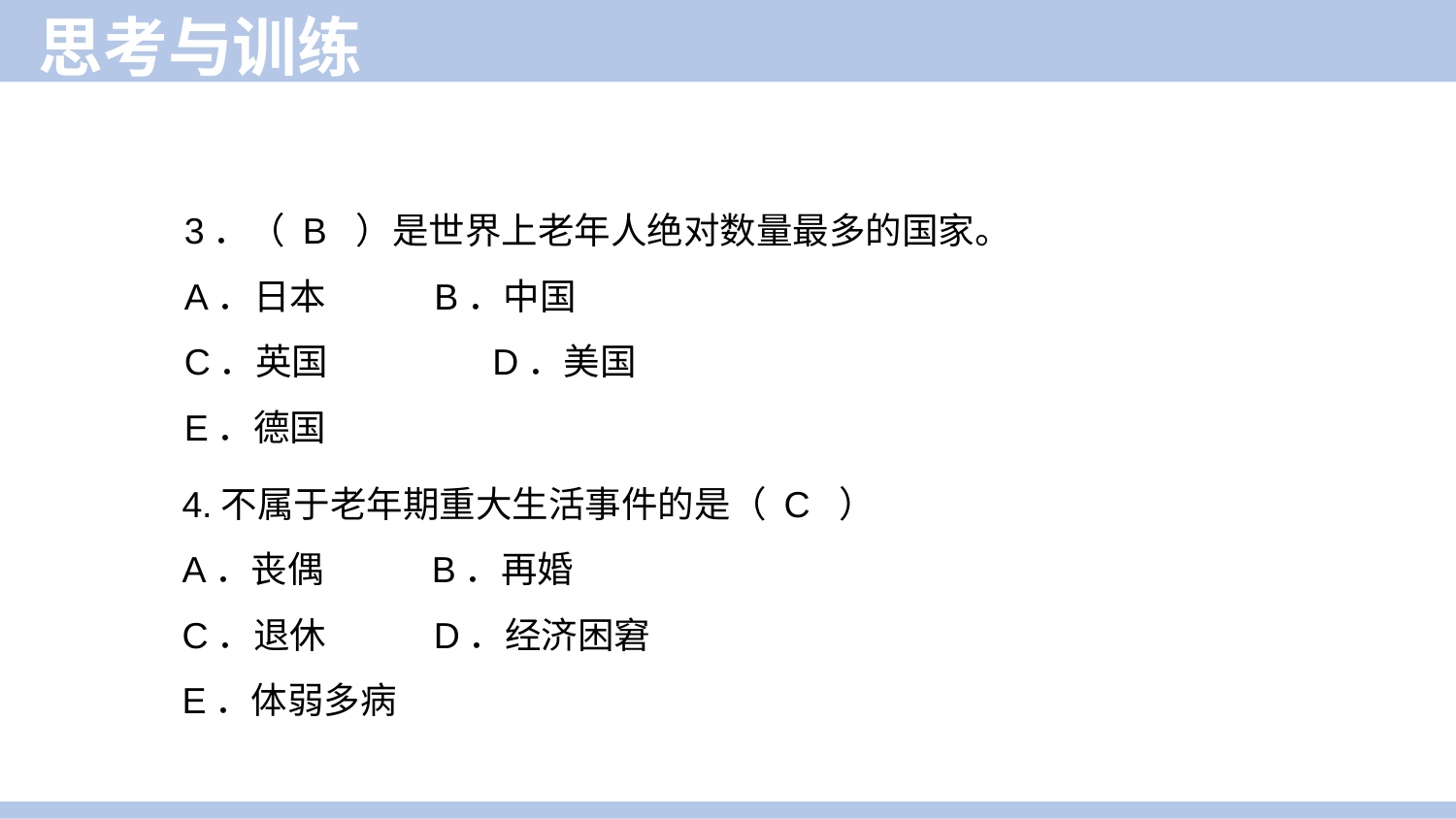

思考与训练
3．（ B  ）是世界上老年人绝对数量最多的国家。
A．日本            B．中国
C．英国     	 D．美国
E．德国
4.不属于老年期重大生活事件的是（ C  ）
A．丧偶            B．再婚
C．退休            D．经济困窘
E．体弱多病